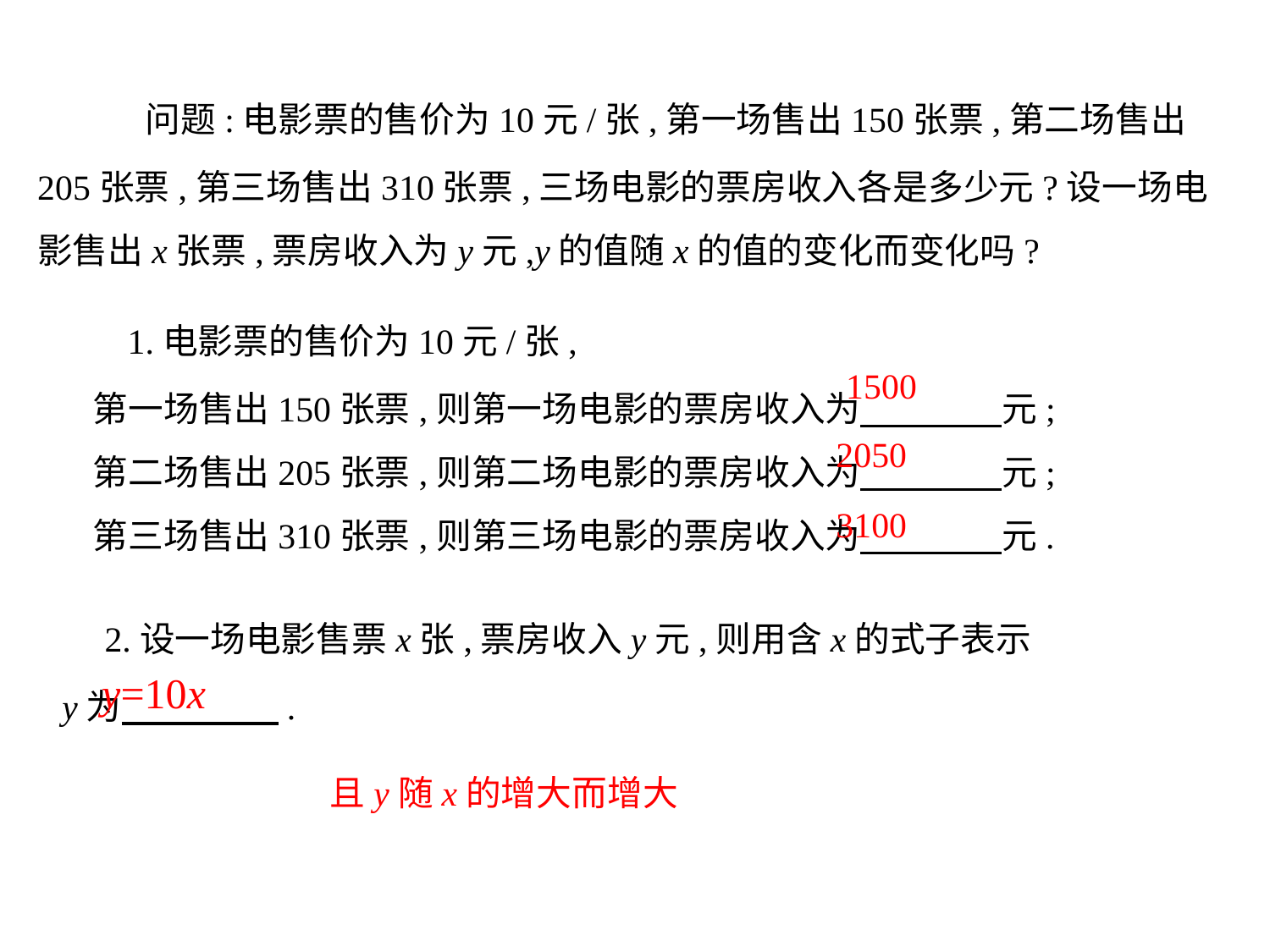

问题:电影票的售价为10元/张,第一场售出150张票,第二场售出205张票,第三场售出310张票,三场电影的票房收入各是多少元?设一场电影售出x张票,票房收入为y元,y的值随x的值的变化而变化吗?
　1.电影票的售价为10元/张,
　第一场售出150张票,则第一场电影的票房收入为　　　　元;
　第二场售出205张票,则第二场电影的票房收入为　　　　元;
　第三场售出310张票,则第三场电影的票房收入为　　　　元.
1500
2050
3100
   2.设一场电影售票x张,票房收入y元,则用含x的式子表示y为　　　　  .
y=10x
且y随x的增大而增大